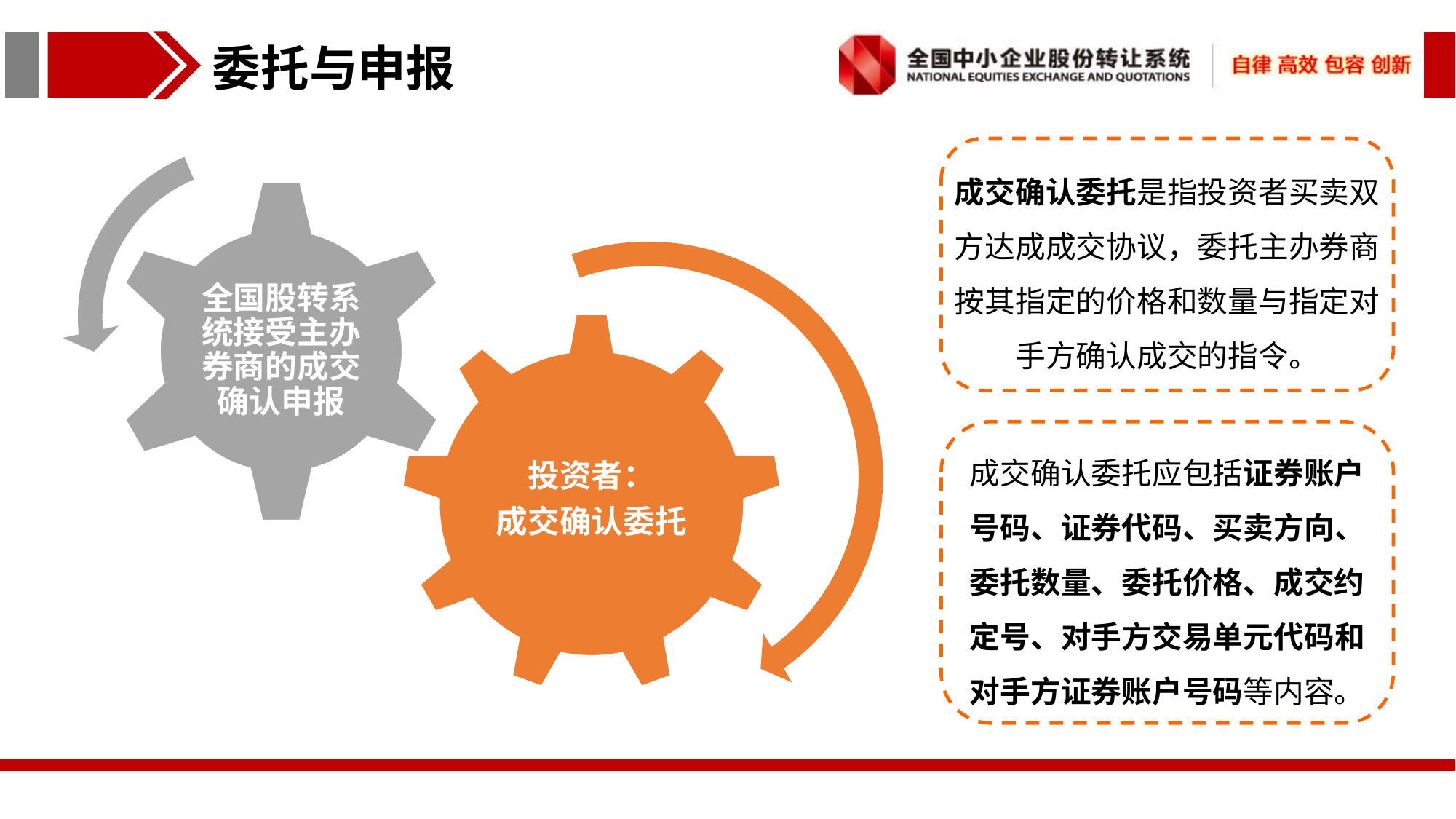

投资者：
成交确认委托
全国股转系统接受主办券商的成交确认申报

委托与申报
成交确认委托是指投资者买卖双方达成成交协议，委托主办券商按其指定的价格和数量与指定对手方确认成交的指令。
成交确认委托应包括证券账户号码、证券代码、买卖方向、委托数量、委托价格、成交约定号、对手方交易单元代码和对手方证券账户号码等内容。
65